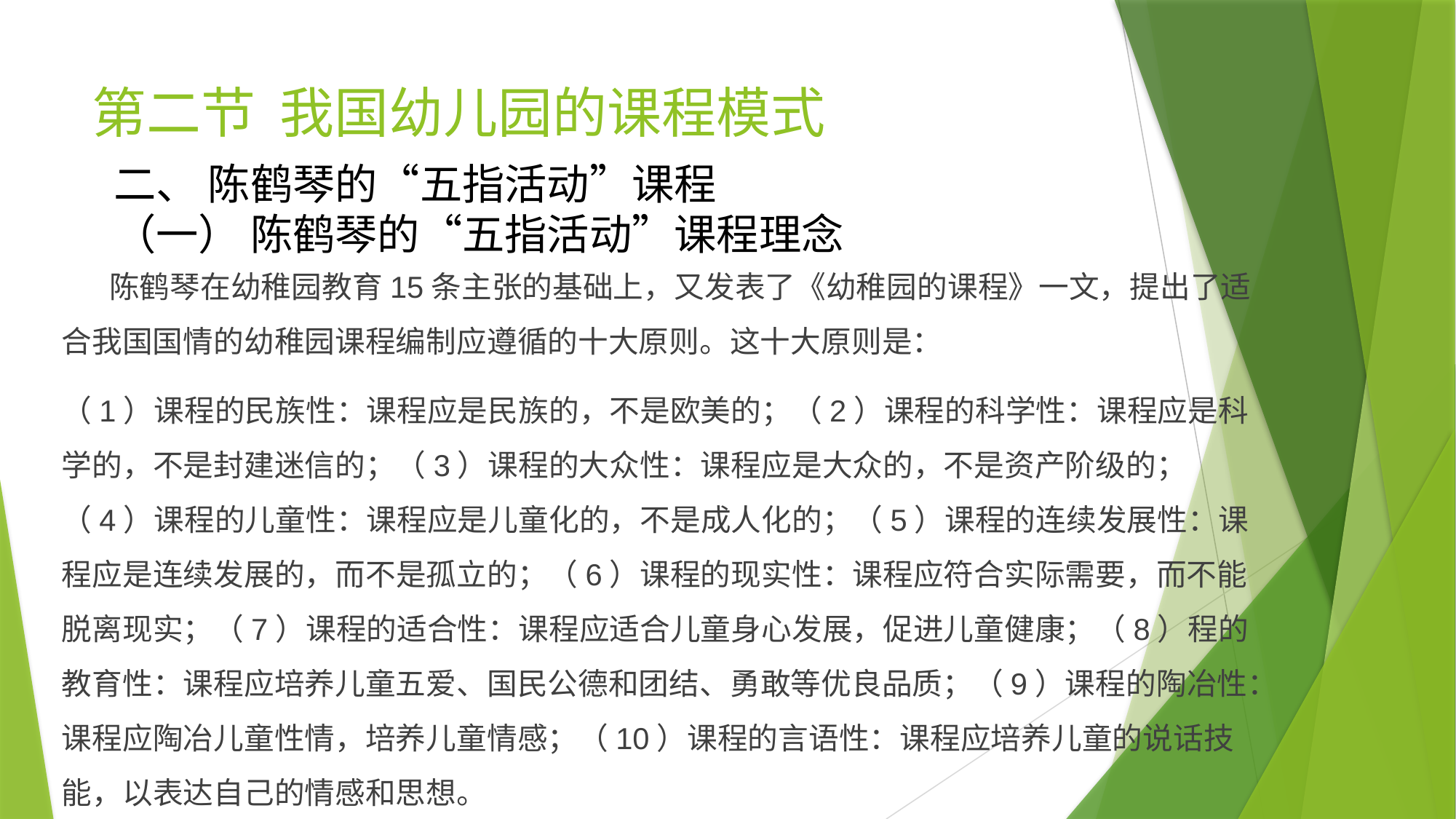

# 第二节  我国幼儿园的课程模式
二、 陈鹤琴的“五指活动”课程
（一） 陈鹤琴的“五指活动”课程理念

      陈鹤琴在幼稚园教育15条主张的基础上，又发表了《幼稚园的课程》一文，提出了适合我国国情的幼稚园课程编制应遵循的十大原则。这十大原则是：
（1）课程的民族性：课程应是民族的，不是欧美的；（2）课程的科学性：课程应是科学的，不是封建迷信的；（3）课程的大众性：课程应是大众的，不是资产阶级的；（4）课程的儿童性：课程应是儿童化的，不是成人化的；（5）课程的连续发展性：课程应是连续发展的，而不是孤立的；（6）课程的现实性：课程应符合实际需要，而不能脱离现实；（7）课程的适合性：课程应适合儿童身心发展，促进儿童健康；（8）程的教育性：课程应培养儿童五爱、国民公德和团结、勇敢等优良品质；（9）课程的陶冶性：课程应陶冶儿童性情，培养儿童情感；（10）课程的言语性：课程应培养儿童的说话技能，以表达自己的情感和思想。